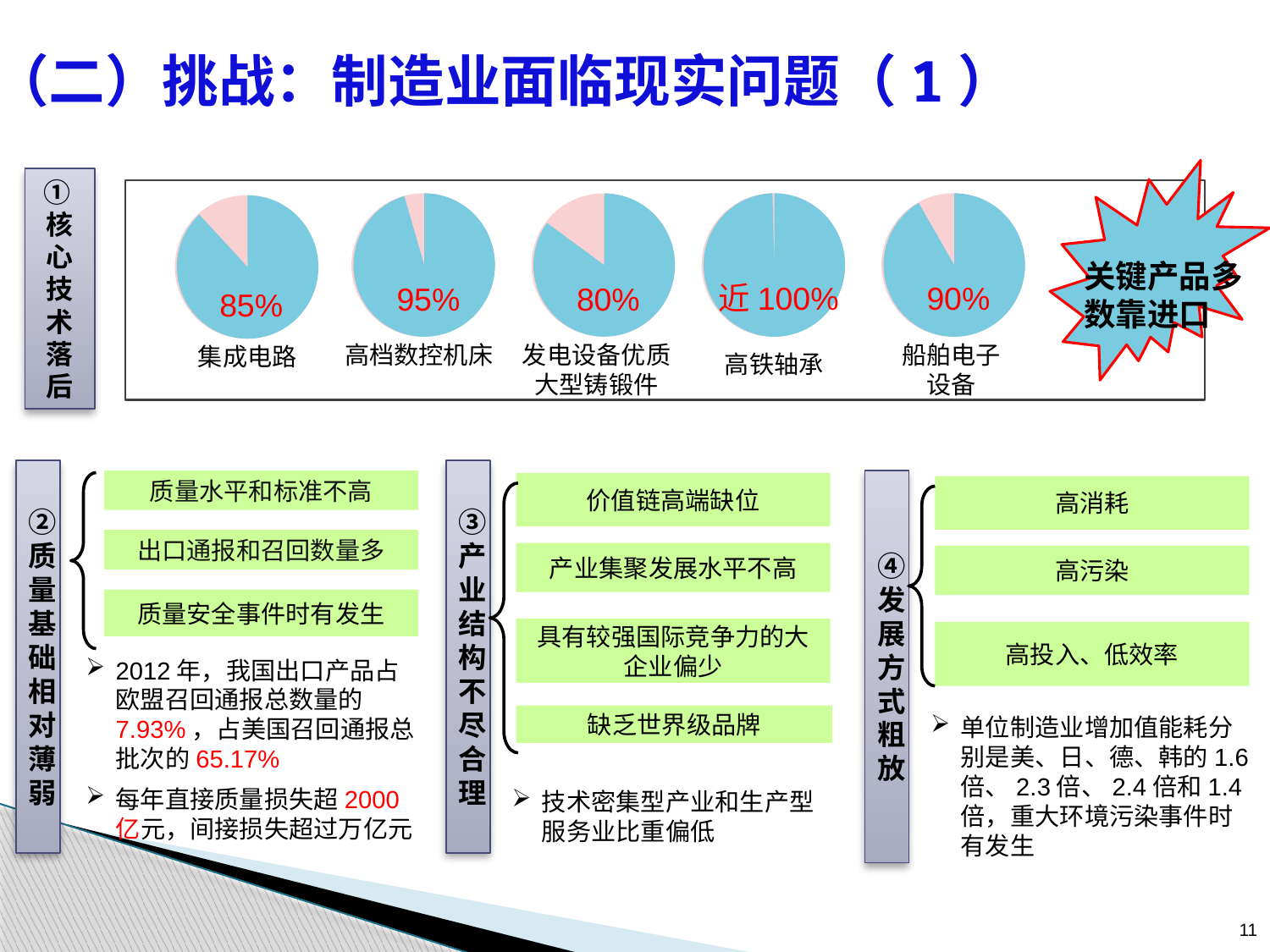

# （二）挑战：制造业面临现实问题（1）

①核心技术落后

95%

80%

近100%

90%

85%
关键产品多数靠进口
高档数控机床
发电设备优质大型铸锻件
船舶电子设备
集成电路
高铁轴承
②质量基础相对薄弱
③产业结构不尽合理
质量水平和标准不高
④发展方式粗放

价值链高端缺位
高消耗

出口通报和召回数量多
产业集聚发展水平不高
高污染
质量安全事件时有发生
具有较强国际竞争力的大企业偏少
高投入、低效率
2012年，我国出口产品占欧盟召回通报总数量的7.93%，占美国召回通报总批次的65.17%
每年直接质量损失超2000亿元，间接损失超过万亿元
缺乏世界级品牌
单位制造业增加值能耗分别是美、日、德、韩的1.6倍、2.3倍、2.4倍和1.4倍，重大环境污染事件时有发生
技术密集型产业和生产型服务业比重偏低
11